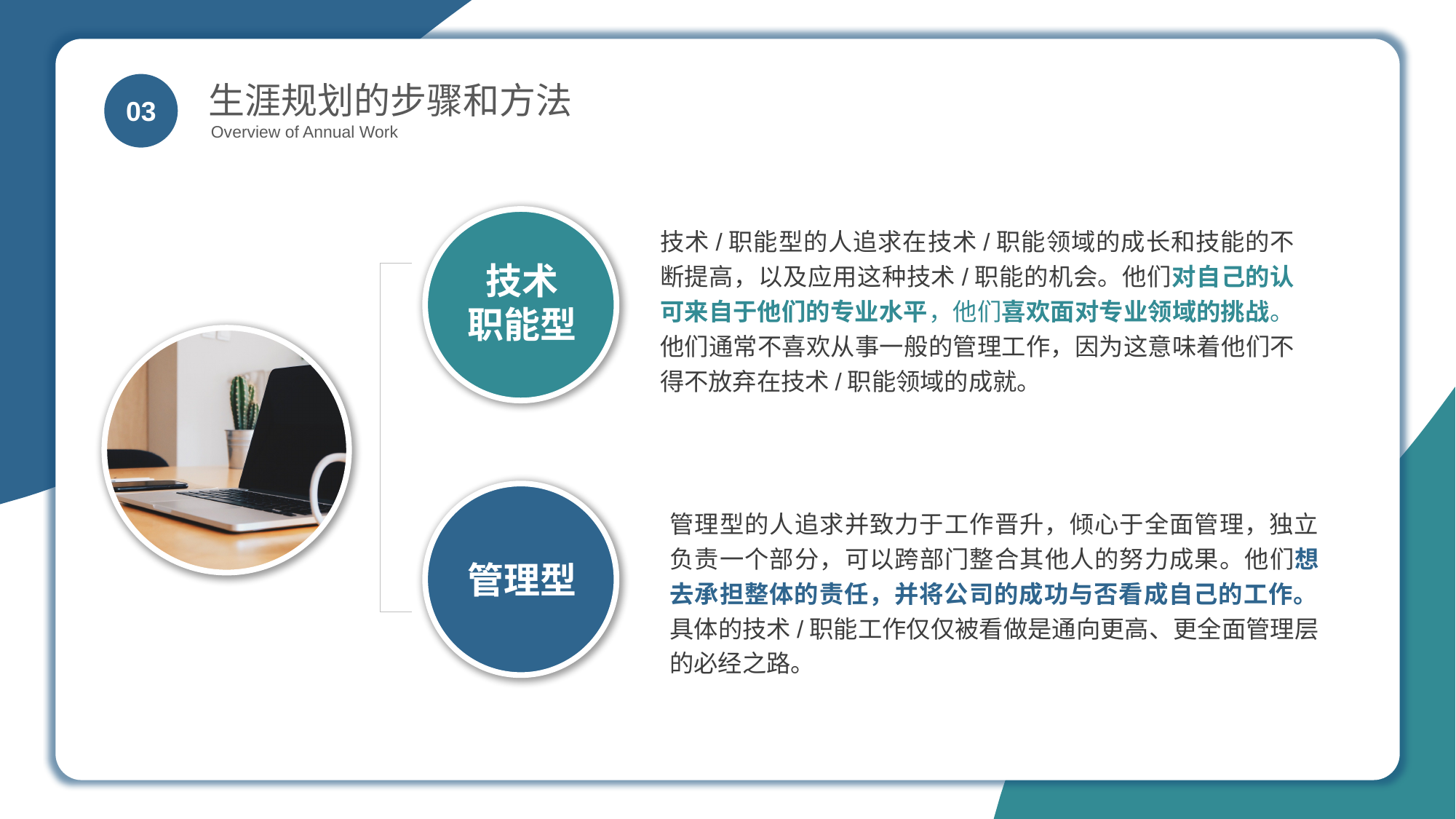

生涯规划的步骤和方法
Overview of Annual Work

03

技术
职能型
技术/职能型的人追求在技术/职能领域的成长和技能的不断提高，以及应用这种技术/职能的机会。他们对自己的认可来自于他们的专业水平，他们喜欢面对专业领域的挑战。他们通常不喜欢从事一般的管理工作，因为这意味着他们不得不放弃在技术/职能领域的成就。

管理型
管理型的人追求并致力于工作晋升，倾心于全面管理，独立负责一个部分，可以跨部门整合其他人的努力成果。他们想去承担整体的责任，并将公司的成功与否看成自己的工作。具体的技术/职能工作仅仅被看做是通向更高、更全面管理层的必经之路。